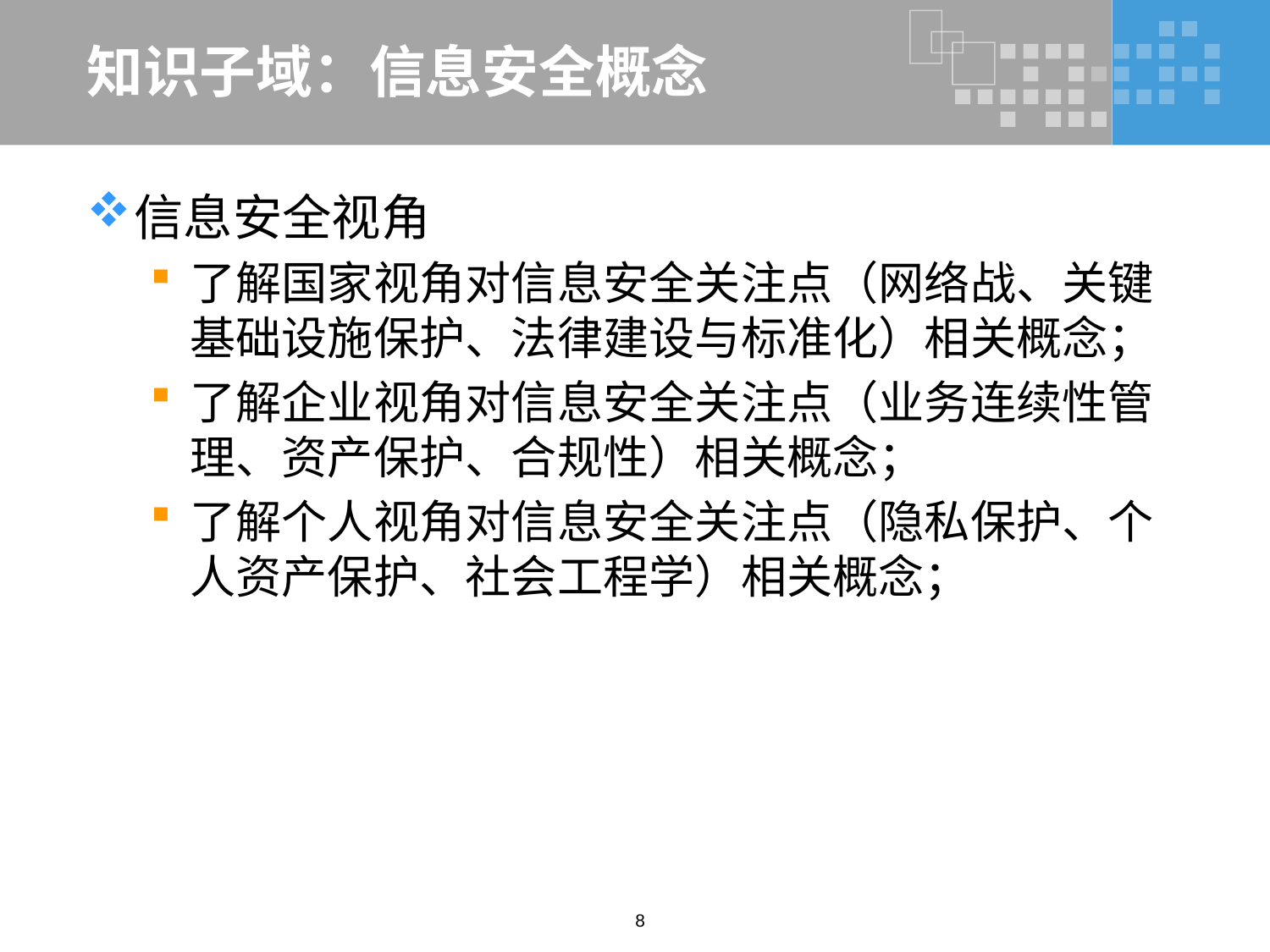

# 知识子域：信息安全概念
信息安全视角
了解国家视角对信息安全关注点（网络战、关键基础设施保护、法律建设与标准化）相关概念；
了解企业视角对信息安全关注点（业务连续性管理、资产保护、合规性）相关概念；
了解个人视角对信息安全关注点（隐私保护、个人资产保护、社会工程学）相关概念；
8